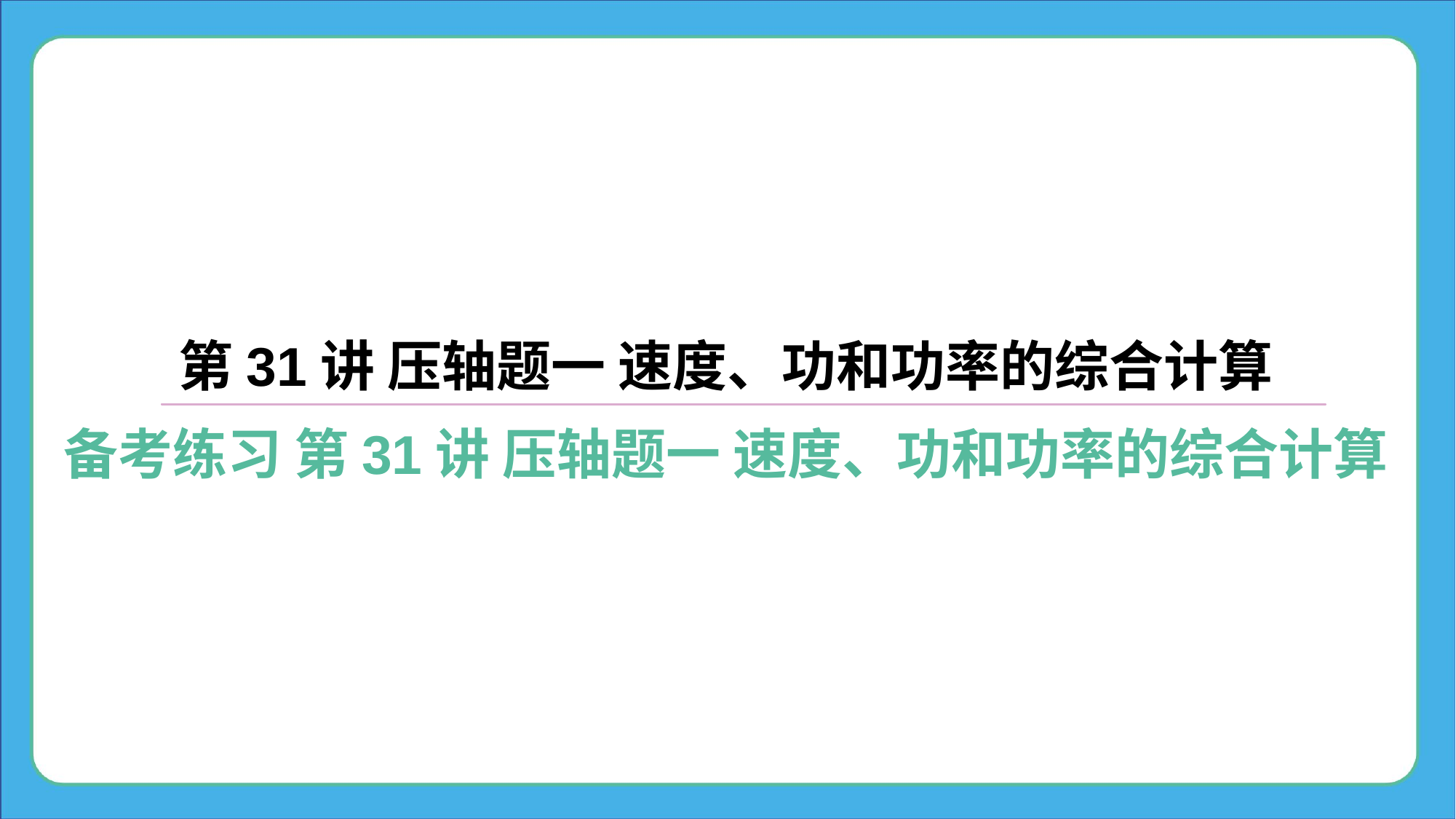

第31讲 压轴题一 速度、功和功率的综合计算
备考练习 第31讲 压轴题一 速度、功和功率的综合计算